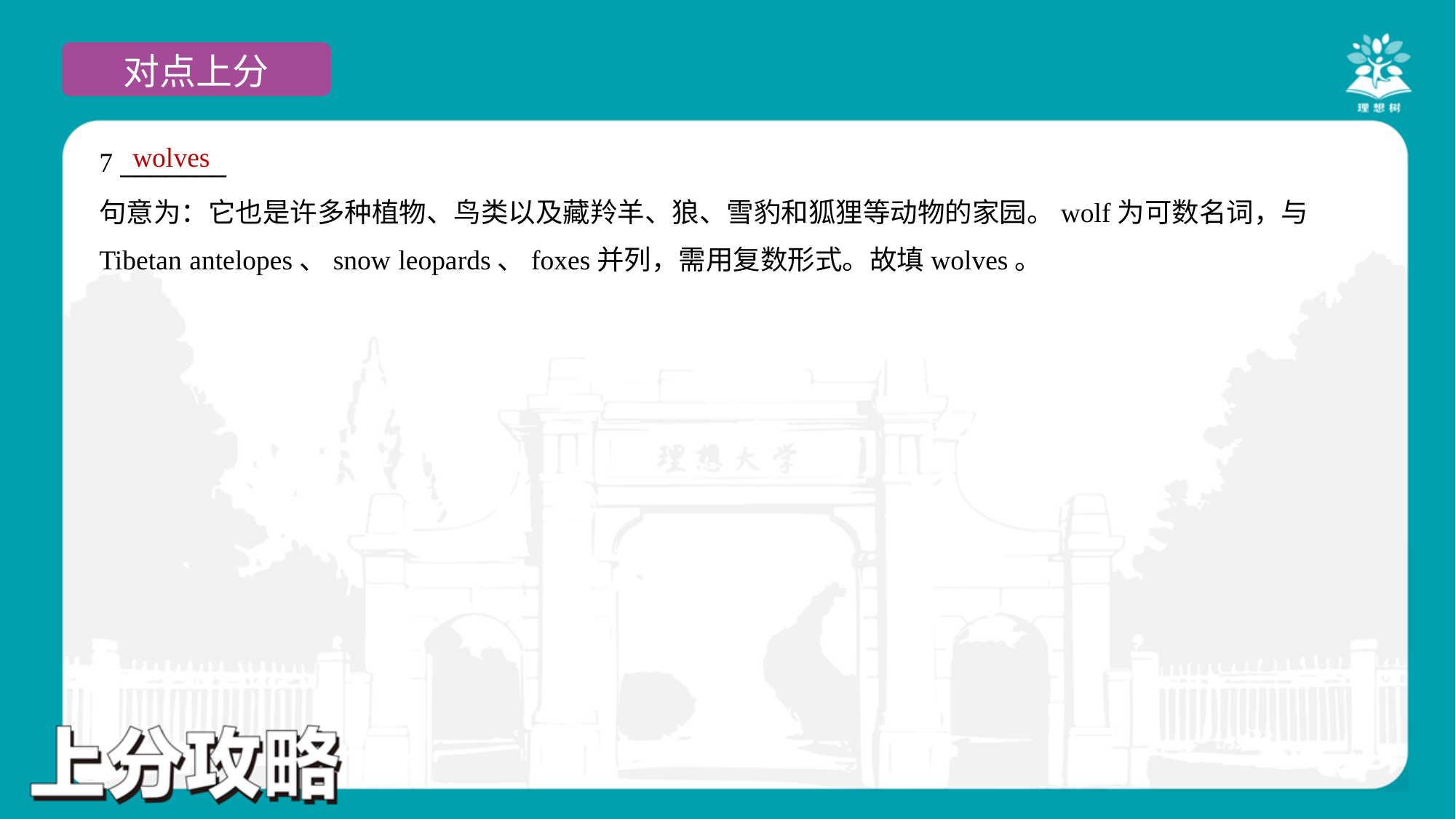

wolves
7 _______
句意为：它也是许多种植物、鸟类以及藏羚羊、狼、雪豹和狐狸等动物的家园。wolf为可数名词，与
Tibetan antelopes、snow leopards、foxes并列，需用复数形式。故填wolves。